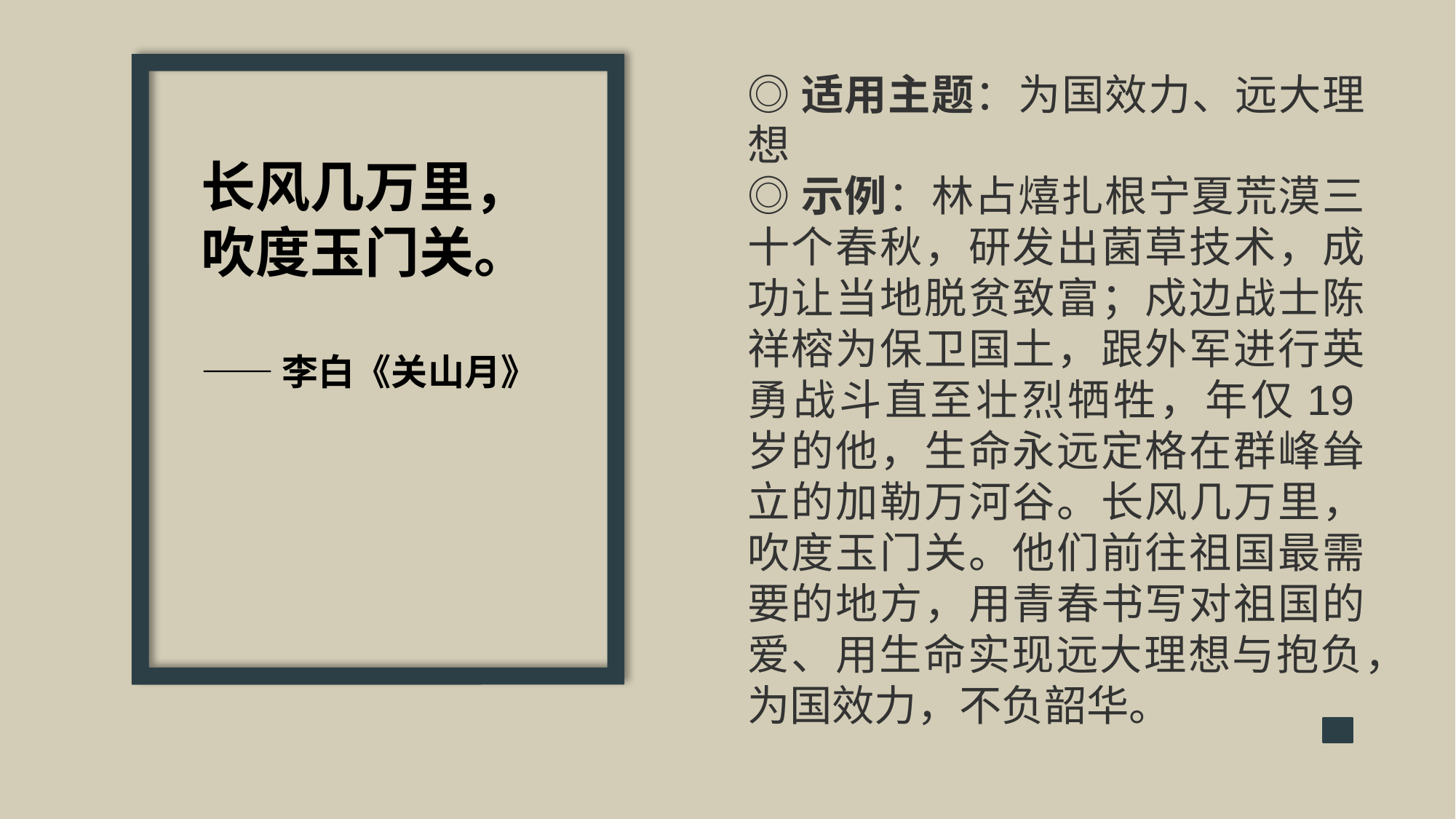

◎适用主题：为国效力、远大理想
◎示例：林占熺扎根宁夏荒漠三十个春秋，研发出菌草技术，成功让当地脱贫致富；戍边战士陈祥榕为保卫国土，跟外军进行英勇战斗直至壮烈牺牲，年仅19岁的他，生命永远定格在群峰耸立的加勒万河谷。长风几万里，吹度玉门关。他们前往祖国最需要的地方，用青春书写对祖国的爱、用生命实现远大理想与抱负，为国效力，不负韶华。
长风几万里，
吹度玉门关。

——李白《关山月》